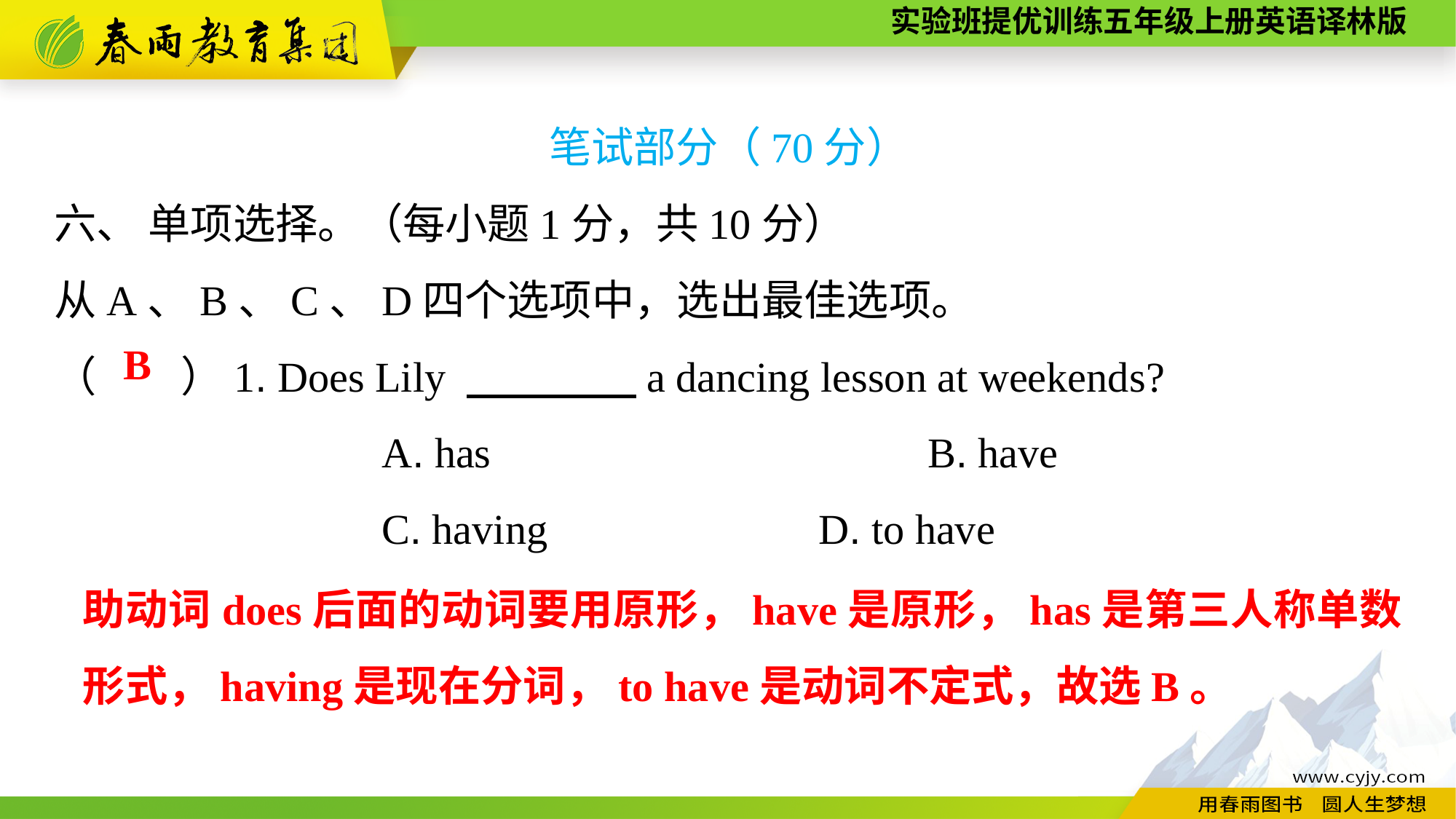

笔试部分（70分）
六、 单项选择。（每小题1分，共10分）
从A、B、C、D四个选项中，选出最佳选项。
（　　）1. Does Lily 　　　　a dancing lesson at weekends?
			A. has				B. have
			C. having			D. to have
B
助动词does后面的动词要用原形，have是原形，has是第三人称单数形式，having是现在分词，to have是动词不定式，故选B。